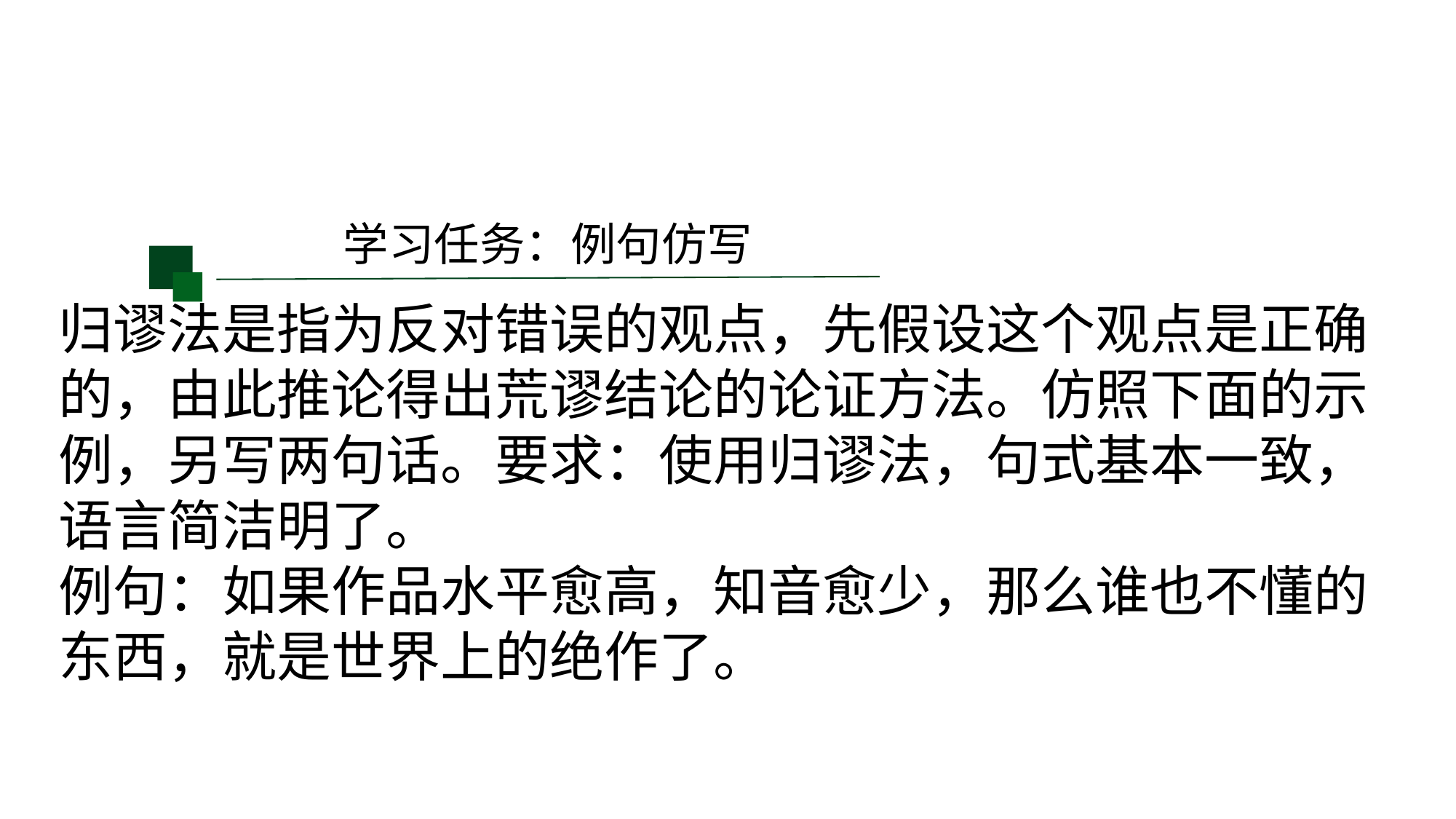

学习任务：例句仿写

归谬法是指为反对错误的观点，先假设这个观点是正确的，由此推论得出荒谬结论的论证方法。仿照下面的示例，另写两句话。要求：使用归谬法，句式基本一致，语言简洁明了。
例句：如果作品水平愈高，知音愈少，那么谁也不懂的东西，就是世界上的绝作了。